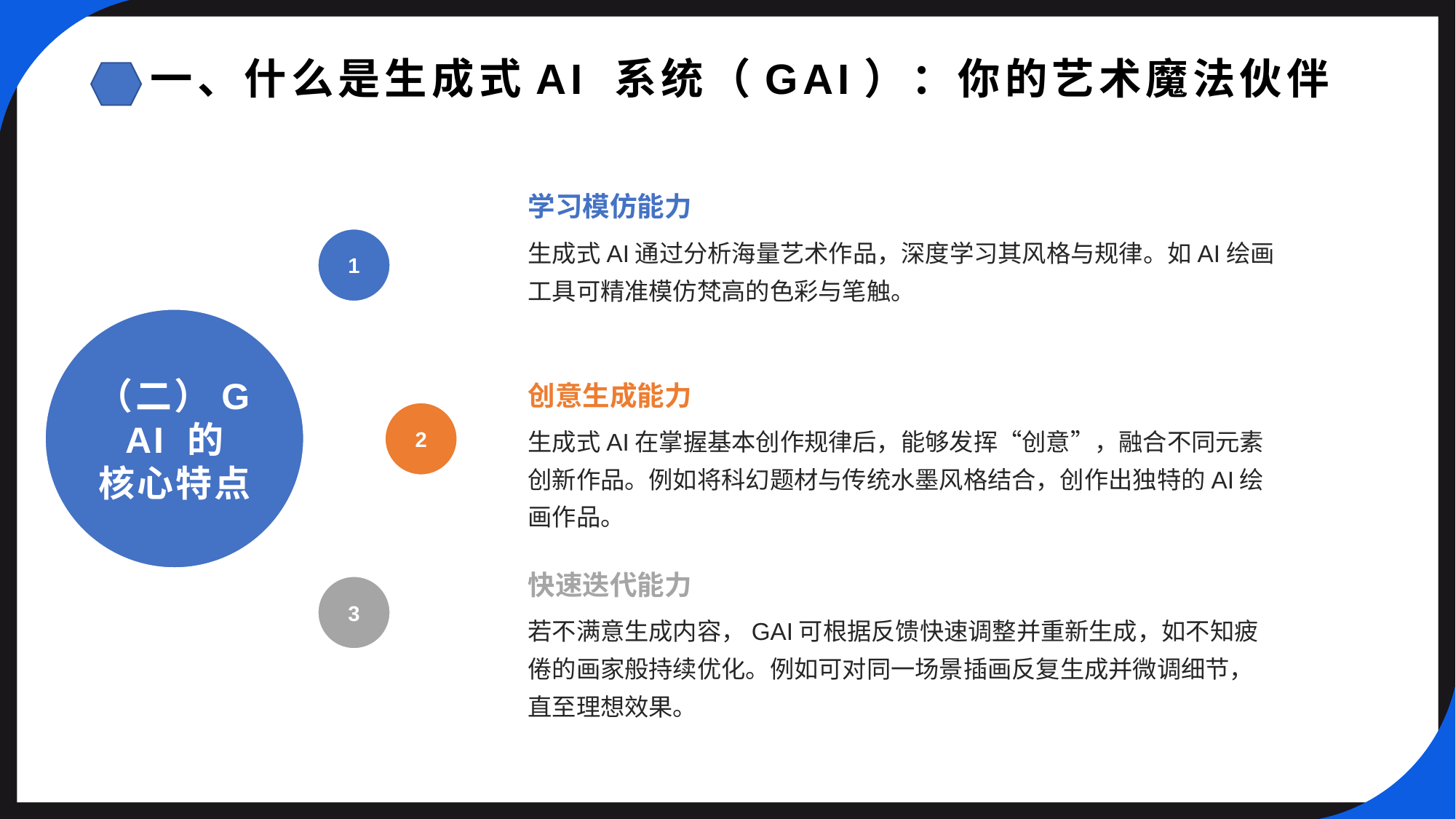

一、什么是生成式AI 系统（GAI）：你的艺术魔法伙伴
学习模仿能力

1
生成式AI通过分析海量艺术作品，深度学习其风格与规律。如AI绘画工具可精准模仿梵高的色彩与笔触。

（二）GAI 的
核心特点
创意生成能力
2
生成式AI在掌握基本创作规律后，能够发挥“创意”，融合不同元素创新作品。例如将科幻题材与传统水墨风格结合，创作出独特的AI绘画作品。
快速迭代能力
3
若不满意生成内容，GAI可根据反馈快速调整并重新生成，如不知疲倦的画家般持续优化。例如可对同一场景插画反复生成并微调细节，直至理想效果。